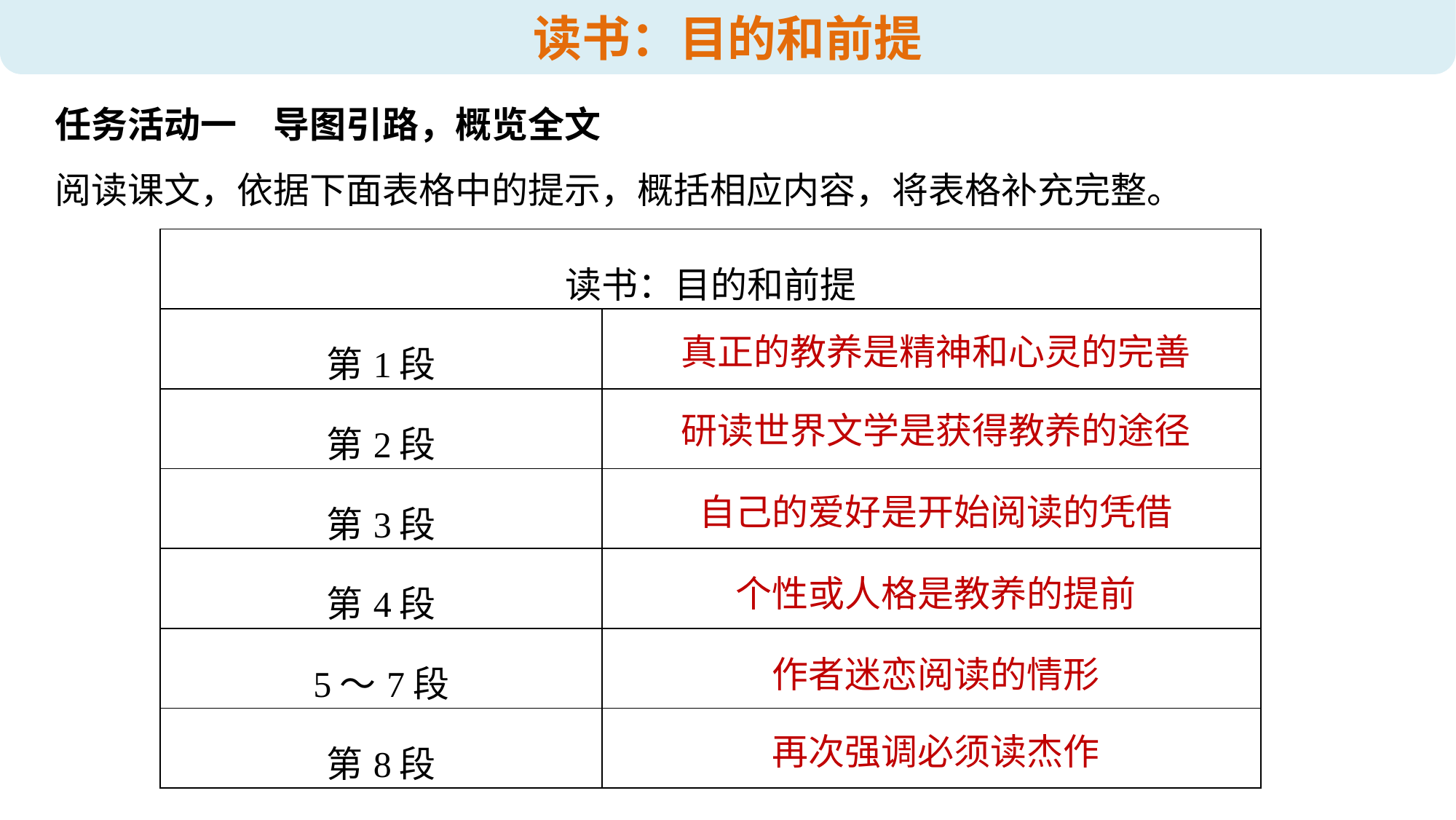

读书：目的和前提
任务活动一　导图引路，概览全文
阅读课文，依据下面表格中的提示，概括相应内容，将表格补充完整。
| 读书：目的和前提 |  |
| --- | --- |
| 第1段 |  |
| 第2段 |  |
| 第3段 |  |
| 第4段 |  |
| 5～7段 |  |
| 第8段 |  |
真正的教养是精神和心灵的完善
研读世界文学是获得教养的途径
自己的爱好是开始阅读的凭借
个性或人格是教养的提前
作者迷恋阅读的情形
再次强调必须读杰作